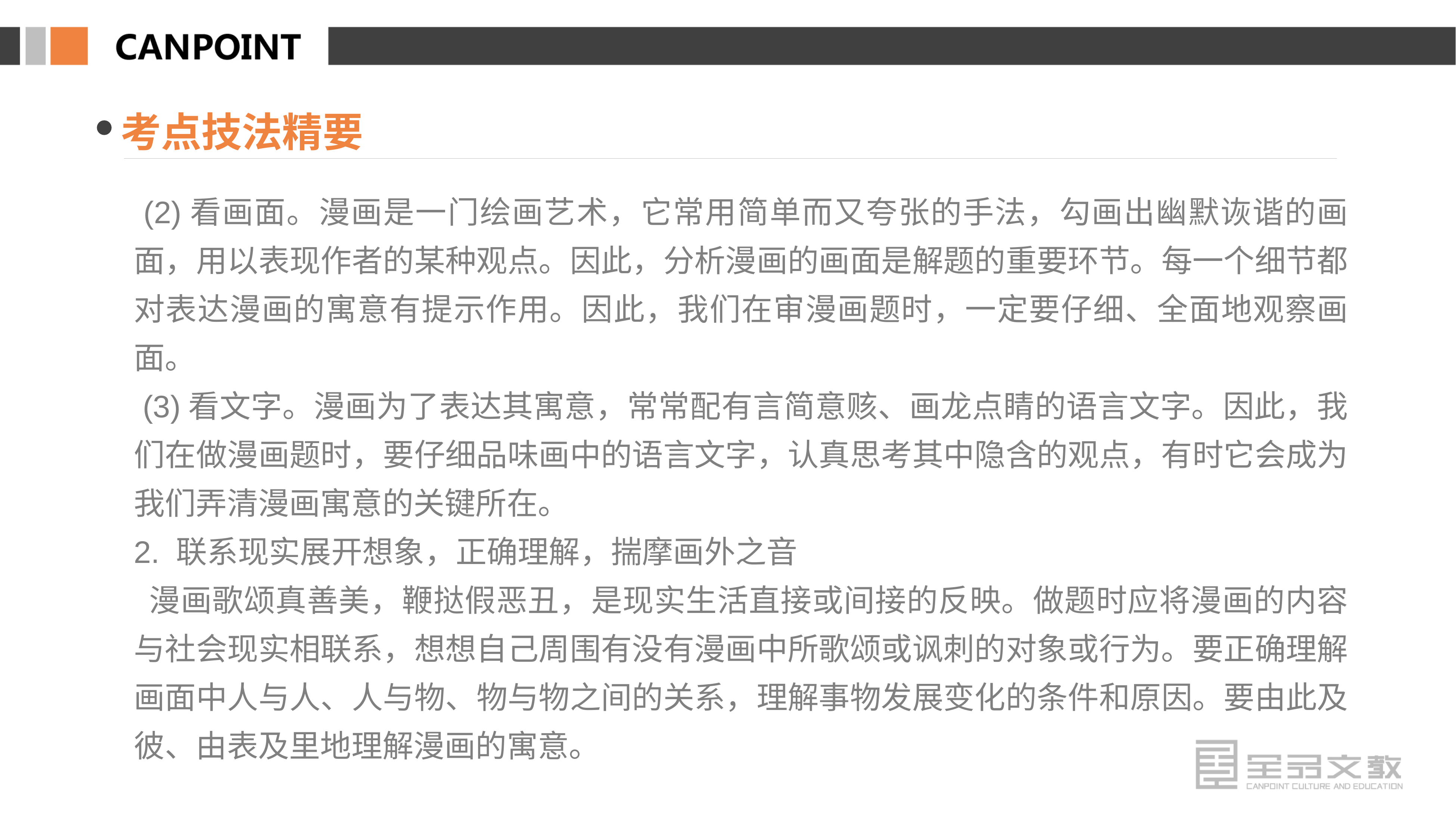

考点技法精要

 (2)看画面。漫画是一门绘画艺术，它常用简单而又夸张的手法，勾画出幽默诙谐的画面，用以表现作者的某种观点。因此，分析漫画的画面是解题的重要环节。每一个细节都对表达漫画的寓意有提示作用。因此，我们在审漫画题时，一定要仔细、全面地观察画面。
 (3)看文字。漫画为了表达其寓意，常常配有言简意赅、画龙点睛的语言文字。因此，我们在做漫画题时，要仔细品味画中的语言文字，认真思考其中隐含的观点，有时它会成为我们弄清漫画寓意的关键所在。
2. 联系现实展开想象，正确理解，揣摩画外之音
 漫画歌颂真善美，鞭挞假恶丑，是现实生活直接或间接的反映。做题时应将漫画的内容与社会现实相联系，想想自己周围有没有漫画中所歌颂或讽刺的对象或行为。要正确理解画面中人与人、人与物、物与物之间的关系，理解事物发展变化的条件和原因。要由此及彼、由表及里地理解漫画的寓意。